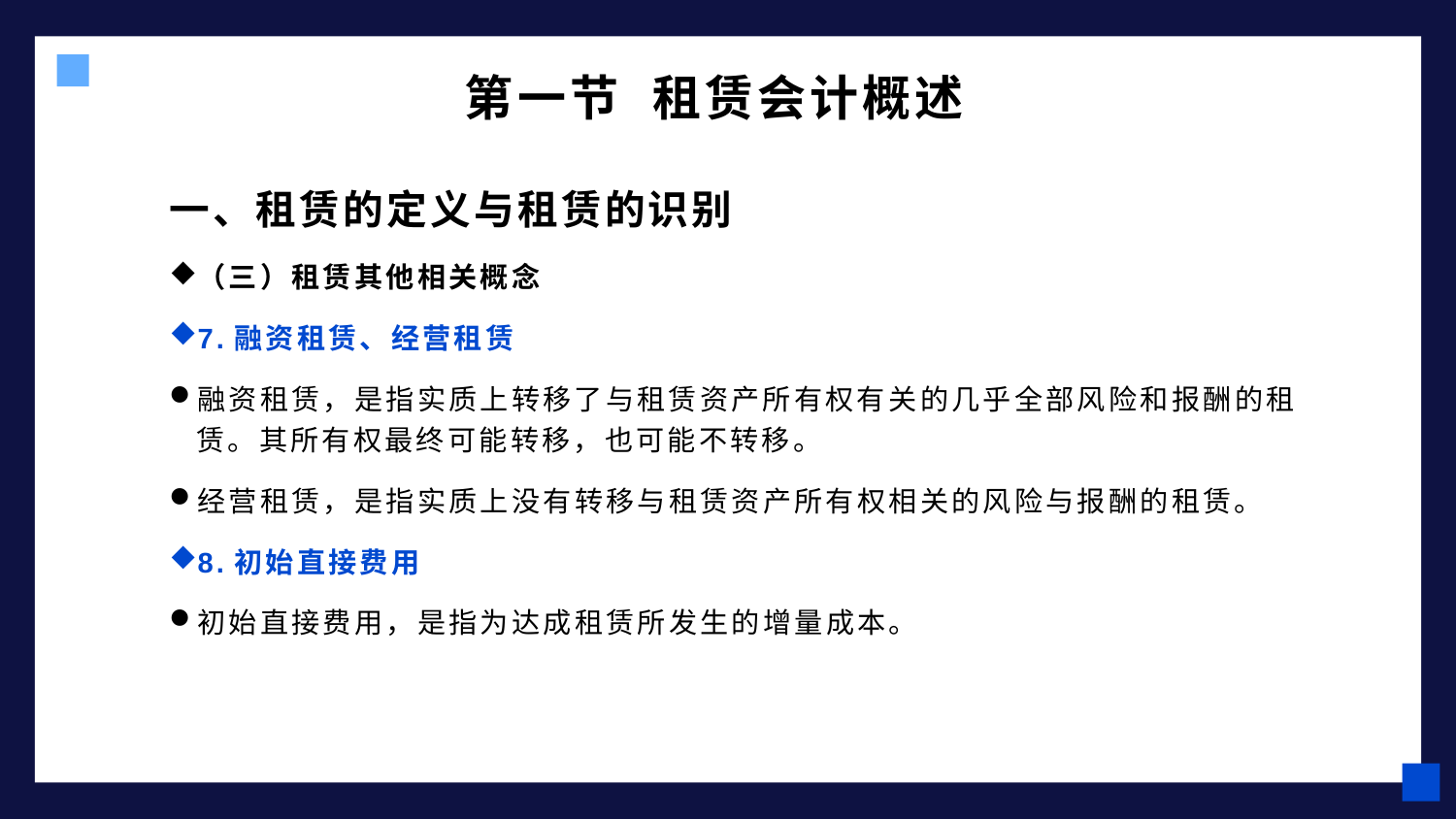

# 第一节  租赁会计概述
一、租赁的定义与租赁的识别
（三）租赁其他相关概念
7.融资租赁、经营租赁
融资租赁，是指实质上转移了与租赁资产所有权有关的几乎全部风险和报酬的租赁。其所有权最终可能转移，也可能不转移。
经营租赁，是指实质上没有转移与租赁资产所有权相关的风险与报酬的租赁。
8.初始直接费用
初始直接费用，是指为达成租赁所发生的增量成本。